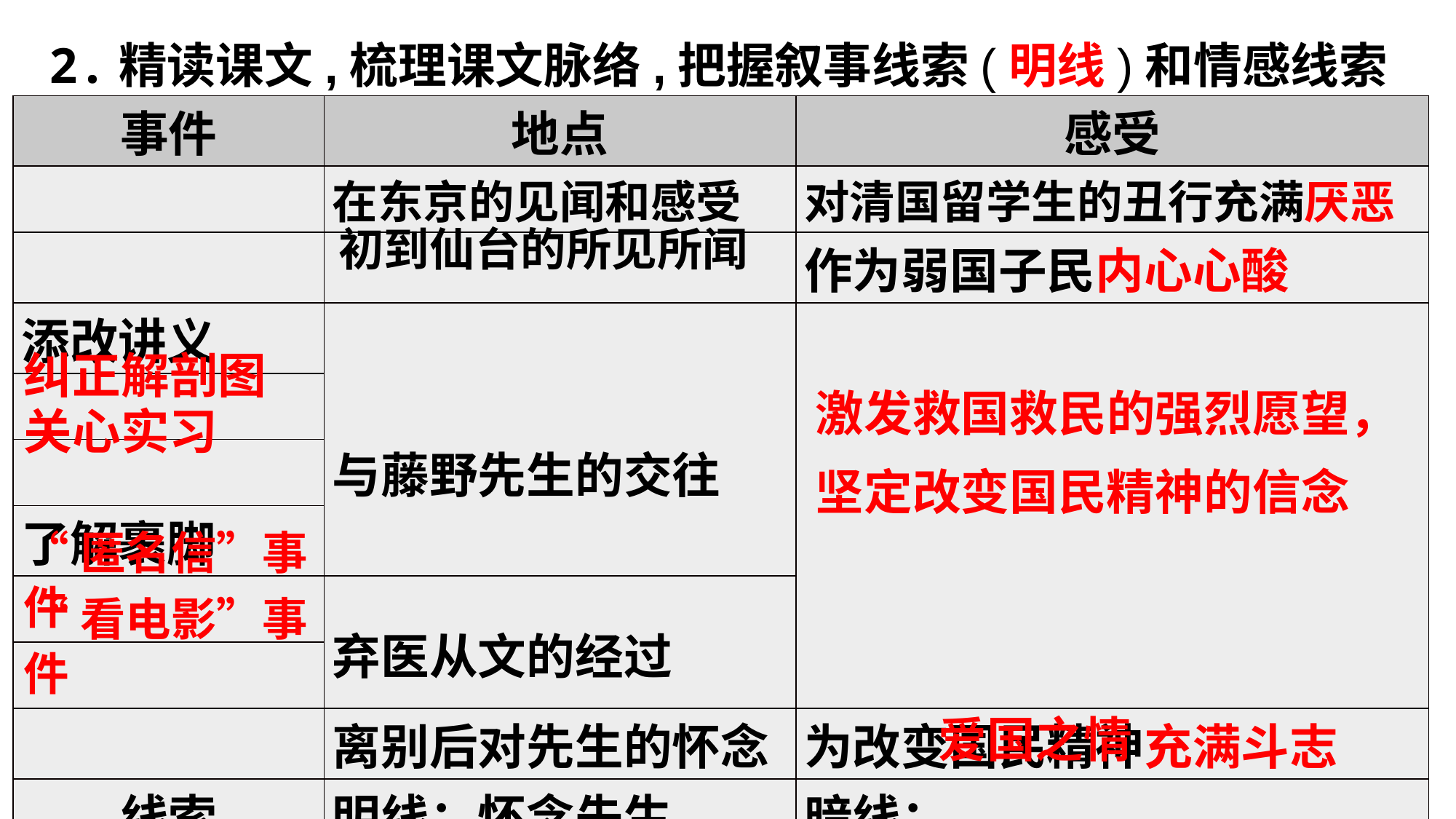

2.精读课文,梳理课文脉络,把握叙事线索(明线)和情感线索(暗线)。
      索线索。
| 事件 | 地点 | 感受 |
| --- | --- | --- |
|  | 在东京的见闻和感受 | 对清国留学生的丑行充满厌恶 |
|  |  | 作为弱国子民内心心酸 |
| 添改讲义 | 与藤野先生的交往 |  |
|  |  |  |
|  |  |  |
| 了解裹脚 |  |  |
|  | 弃医从文的经过 |  |
|  |  |  |
|  | 离别后对先生的怀念 | 为改变国民精神充满斗志 |
| 线索 | 明线：怀念先生 | 暗线： |
初到仙台的所见所闻
纠正解剖图
激发救国救民的强烈愿望，坚定改变国民精神的信念
关心实习
“匿名信”事件
“看电影”事件
爱国之情